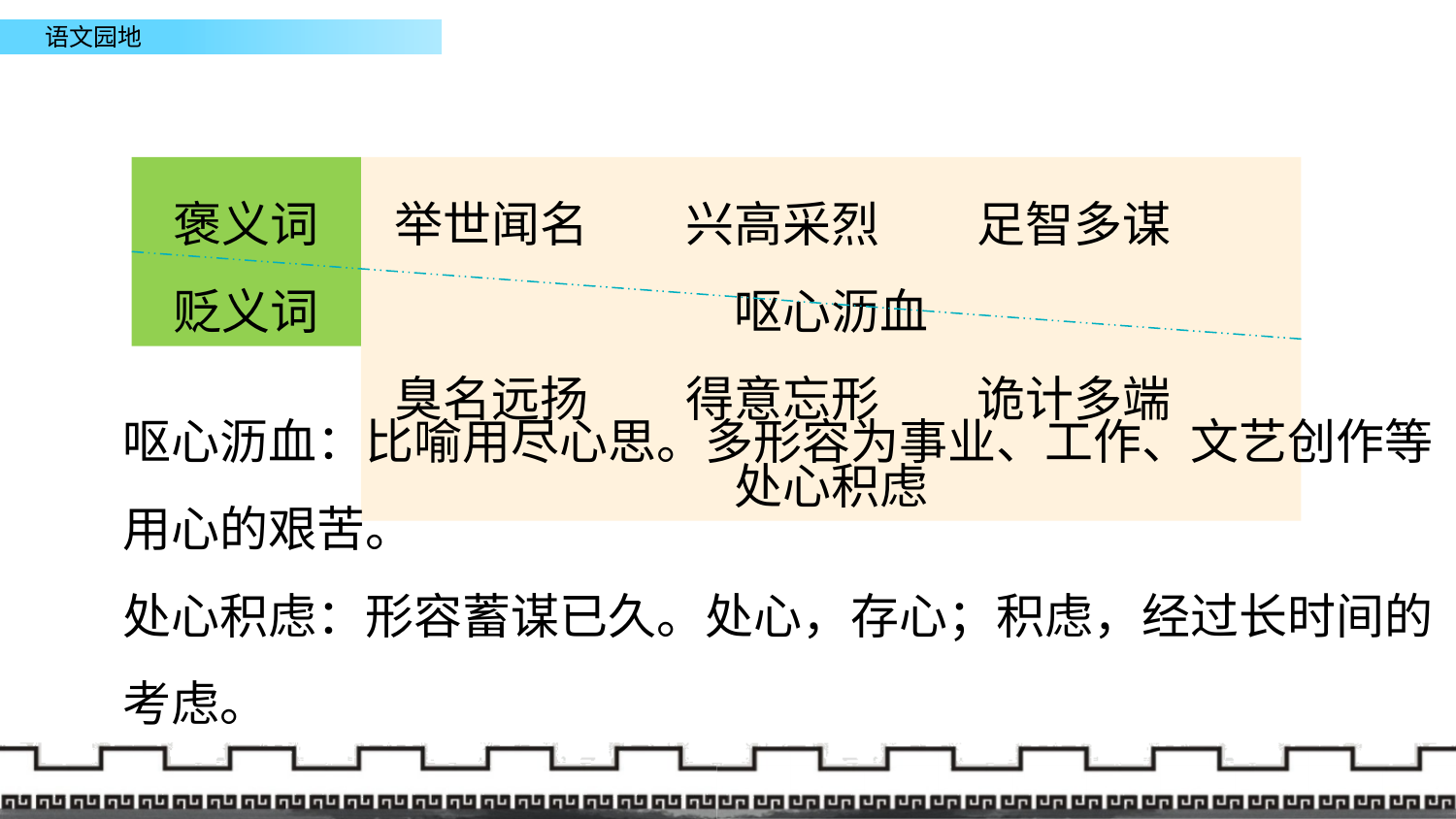

褒义词
贬义词
举世闻名	兴高采烈	足智多谋	呕心沥血
臭名远扬	得意忘形	诡计多端	处心积虑
呕心沥血：比喻用尽心思。多形容为事业、工作、文艺创作等用心的艰苦。
处心积虑：形容蓄谋已久。处心，存心；积虑，经过长时间的考虑。